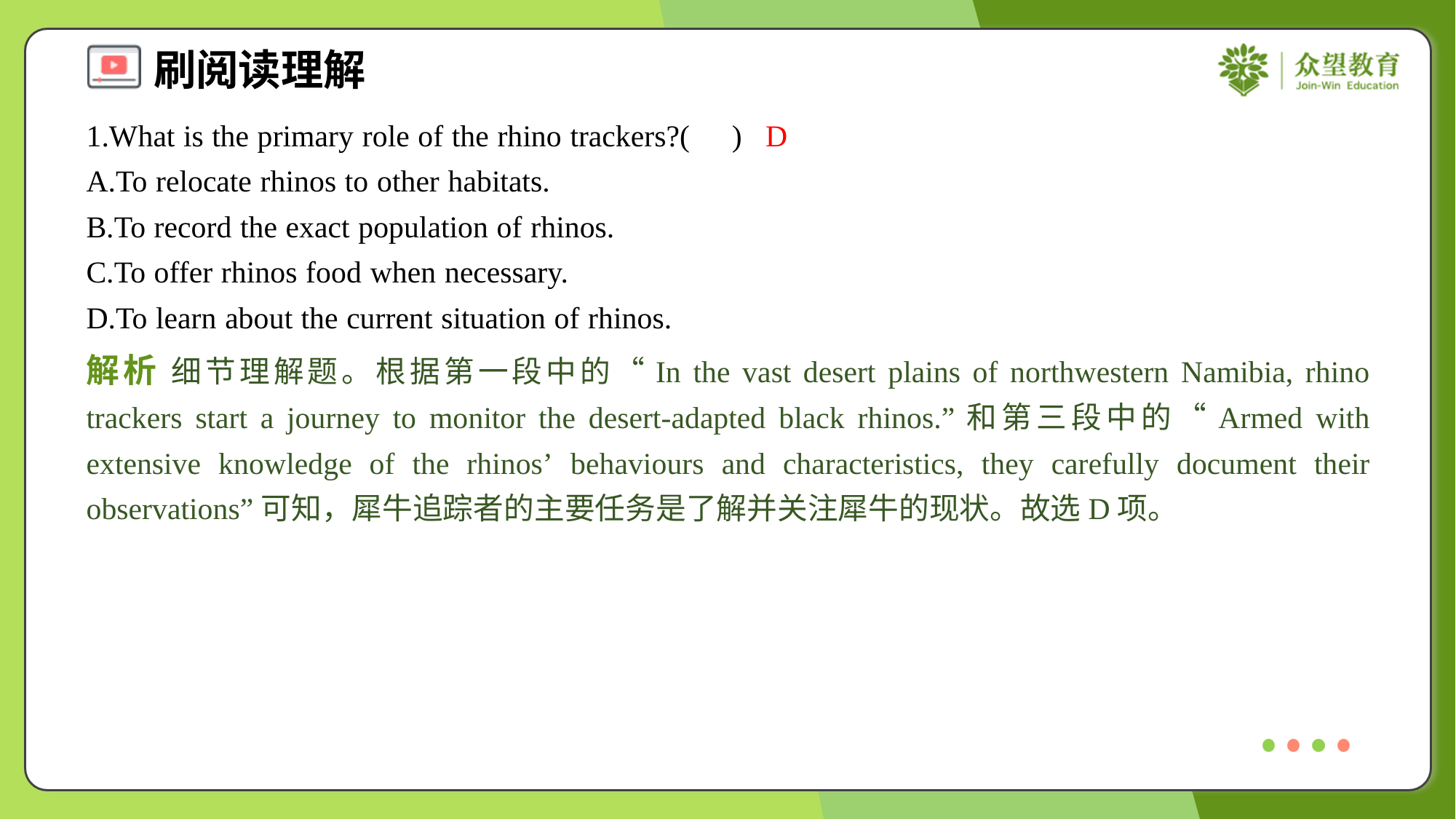

1.What is the primary role of the rhino trackers?(     )
D
A.To relocate rhinos to other habitats.
B.To record the exact population of rhinos.
C.To offer rhinos food when necessary.
D.To learn about the current situation of rhinos.
解析 细节理解题。根据第一段中的“In the vast desert plains of northwestern Namibia, rhino trackers start a journey to monitor the desert-adapted black rhinos.”和第三段中的“Armed with extensive knowledge of the rhinos’ behaviours and characteristics, they carefully document their observations”可知，犀牛追踪者的主要任务是了解并关注犀牛的现状。故选D项。